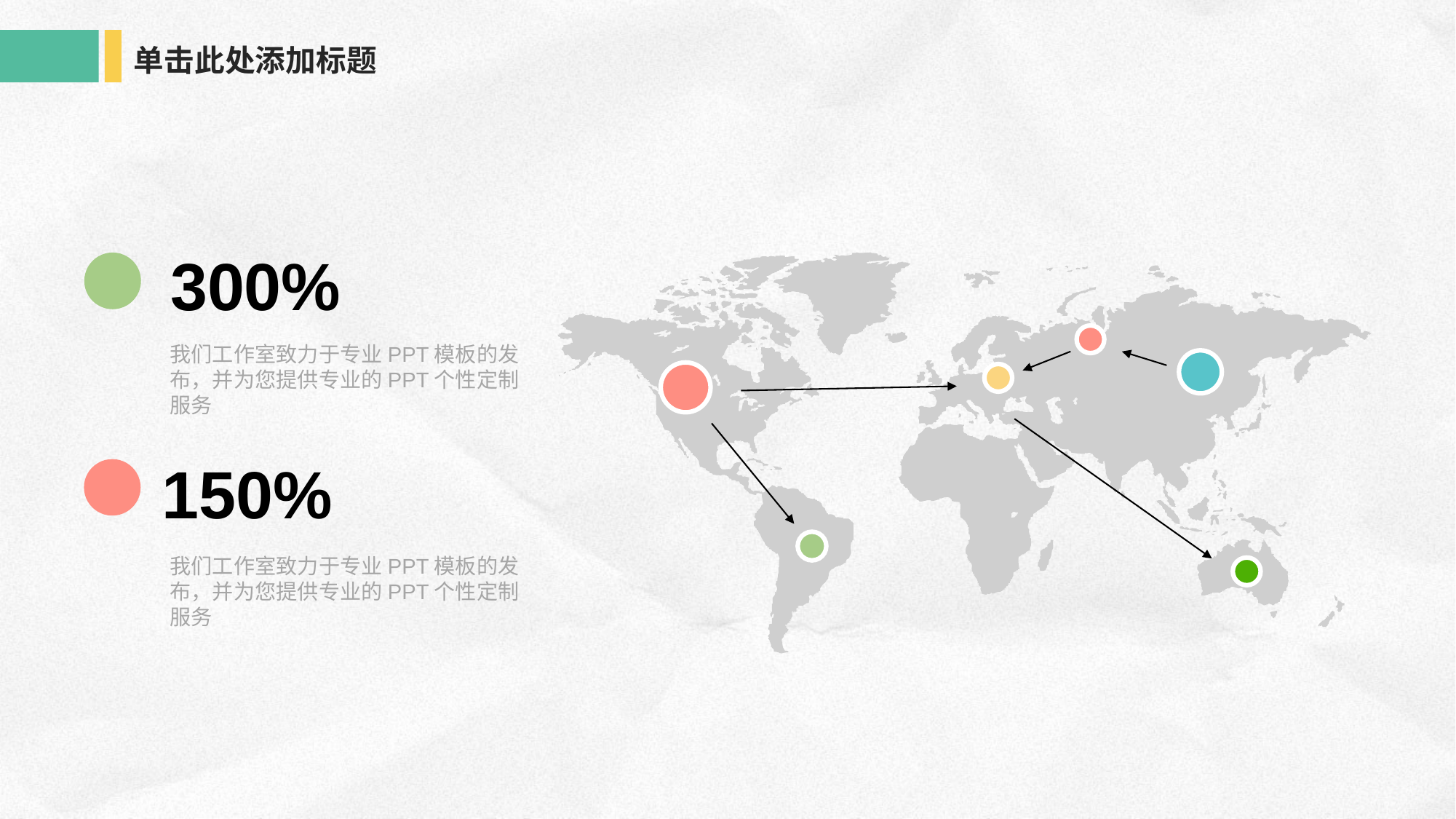

单击此处添加标题
300%

我们工作室致力于专业PPT模板的发布，并为您提供专业的PPT个性定制服务

150%

我们工作室致力于专业PPT模板的发布，并为您提供专业的PPT个性定制服务